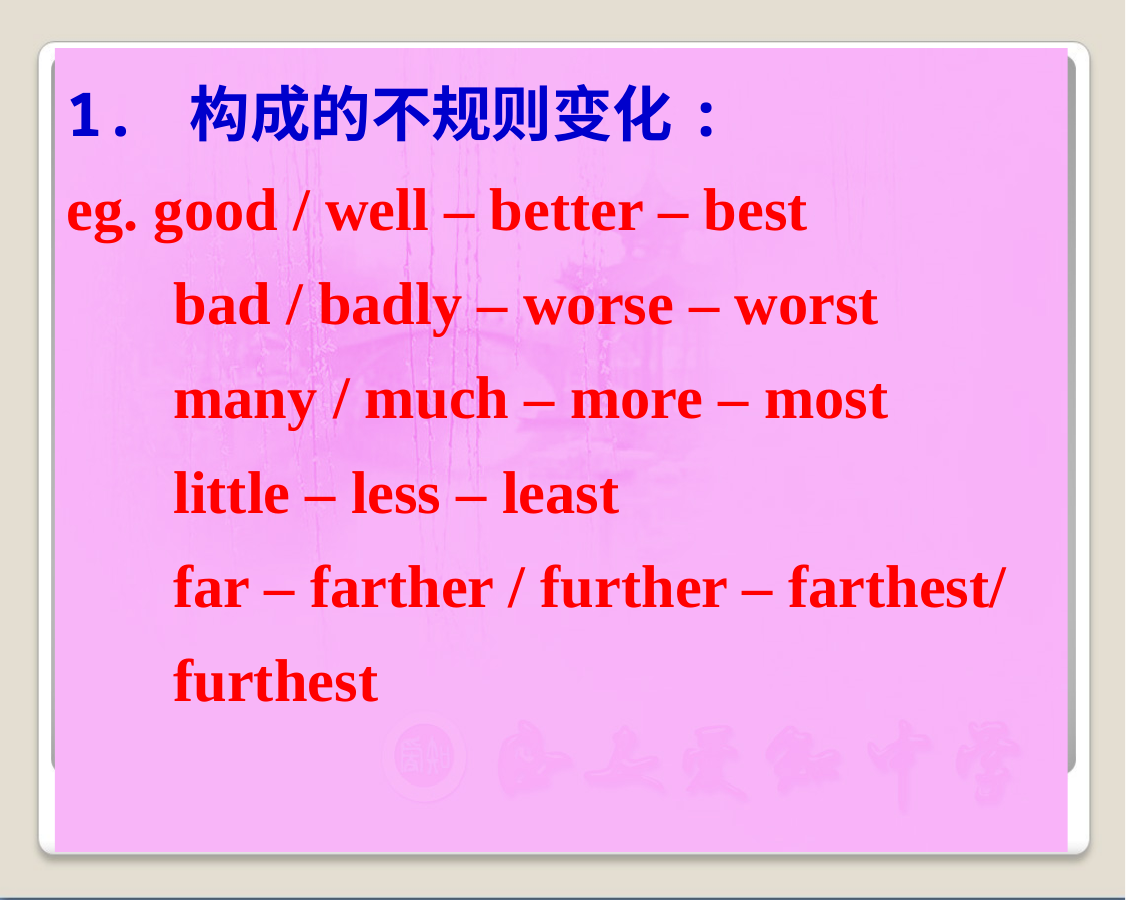

1. 构成的不规则变化:
eg. good / well – better – best
       bad / badly – worse – worst
       many / much – more – most
       little – less – least
       far – farther / further – farthest/
       furthest